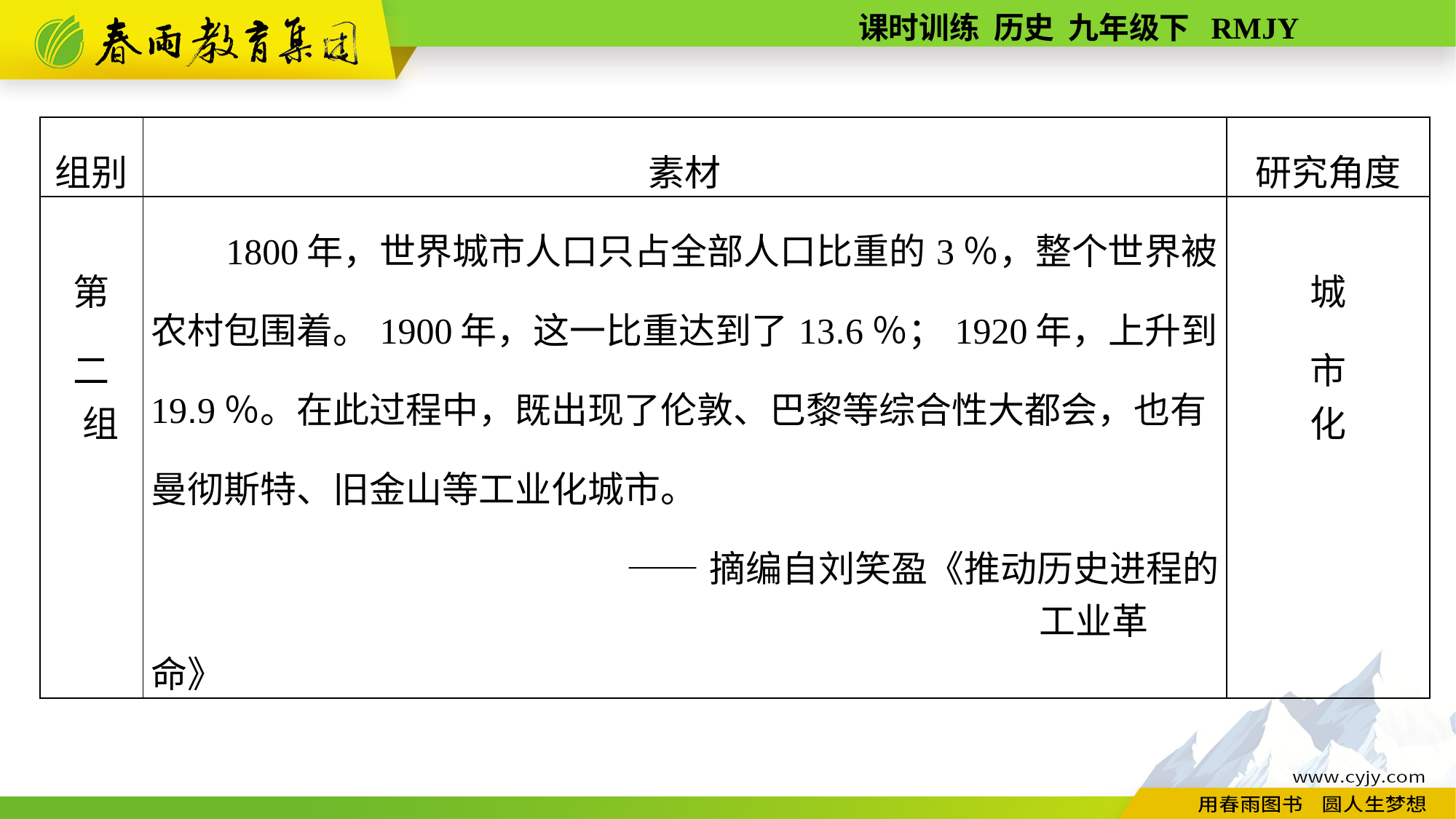

| 组别 | 素材 | 研究角度 |
| --- | --- | --- |
| 第 二 组 | 1800年，世界城市人口只占全部人口比重的3％，整个世界被农村包围着。1900年，这一比重达到了13.6％；1920年，上升到19.9％。在此过程中，既出现了伦敦、巴黎等综合性大都会，也有曼彻斯特、旧金山等工业化城市。 ——摘编自刘笑盈《推动历史进程的 工业革命》 | 城 市 化 |